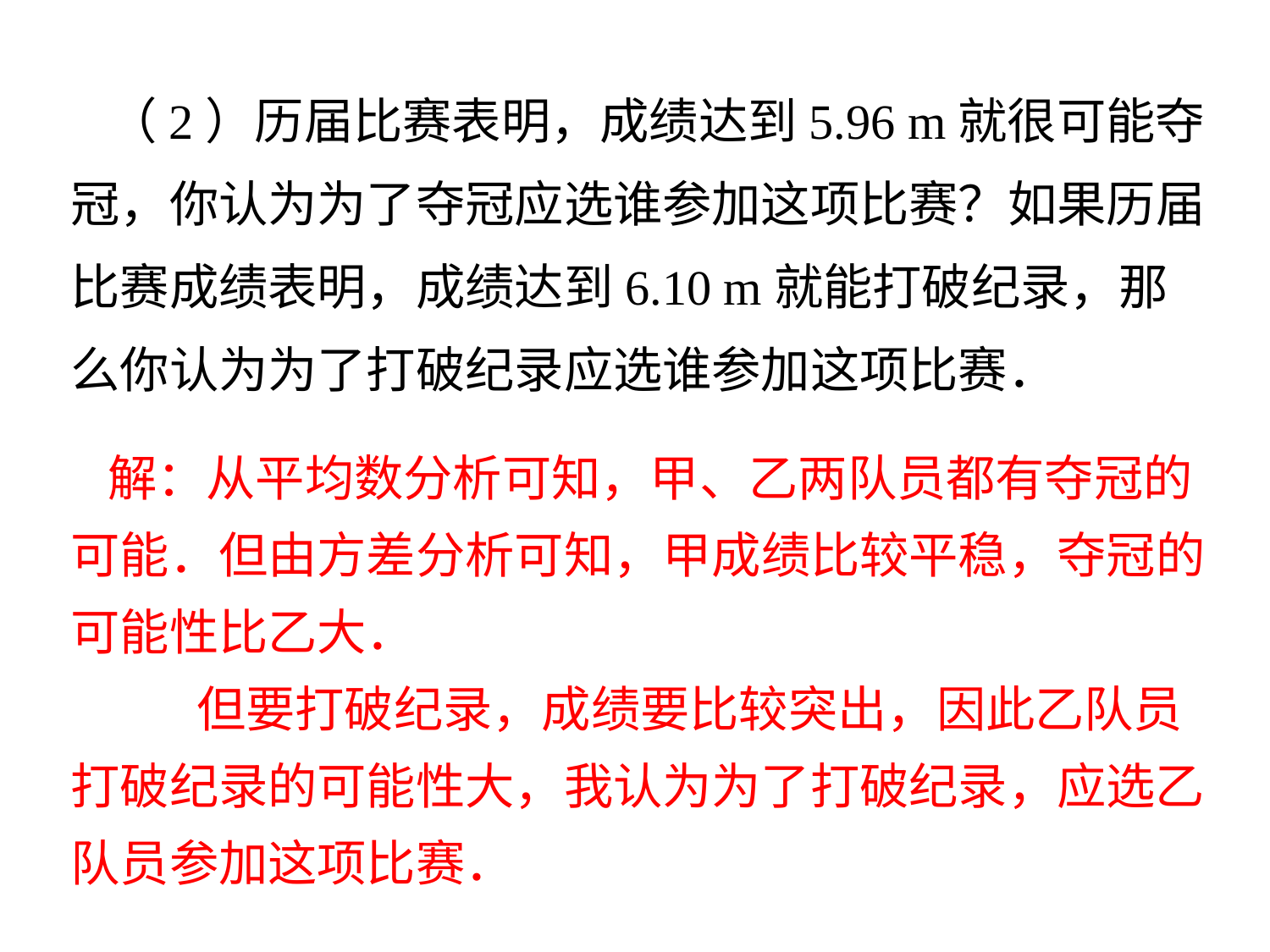

（2）历届比赛表明，成绩达到5.96 m就很可能夺冠，你认为为了夺冠应选谁参加这项比赛？如果历届比赛成绩表明，成绩达到6.10 m就能打破纪录，那么你认为为了打破纪录应选谁参加这项比赛．
解：从平均数分析可知，甲、乙两队员都有夺冠的可能．但由方差分析可知，甲成绩比较平稳，夺冠的可能性比乙大．
       但要打破纪录，成绩要比较突出，因此乙队员打破纪录的可能性大，我认为为了打破纪录，应选乙队员参加这项比赛．